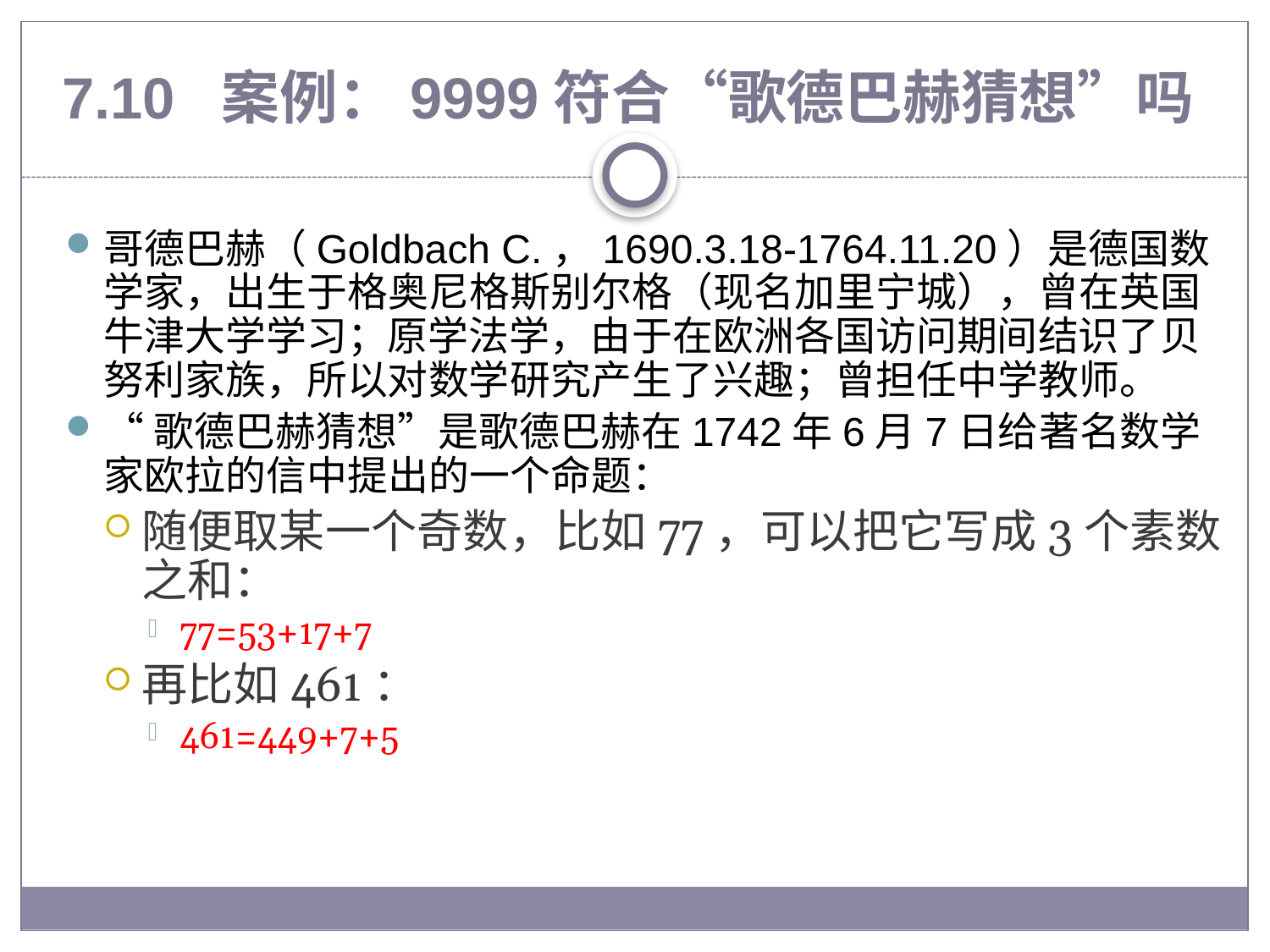

# 7.10  案例：9999符合“歌德巴赫猜想”吗
哥德巴赫（Goldbach C.，1690.3.18-1764.11.20）是德国数学家，出生于格奥尼格斯别尔格（现名加里宁城），曾在英国牛津大学学习；原学法学，由于在欧洲各国访问期间结识了贝努利家族，所以对数学研究产生了兴趣；曾担任中学教师。
“歌德巴赫猜想”是歌德巴赫在1742年6月7日给著名数学家欧拉的信中提出的一个命题：
随便取某一个奇数，比如77，可以把它写成3个素数之和：
77=53+17+7
再比如461：
461=449+7+5